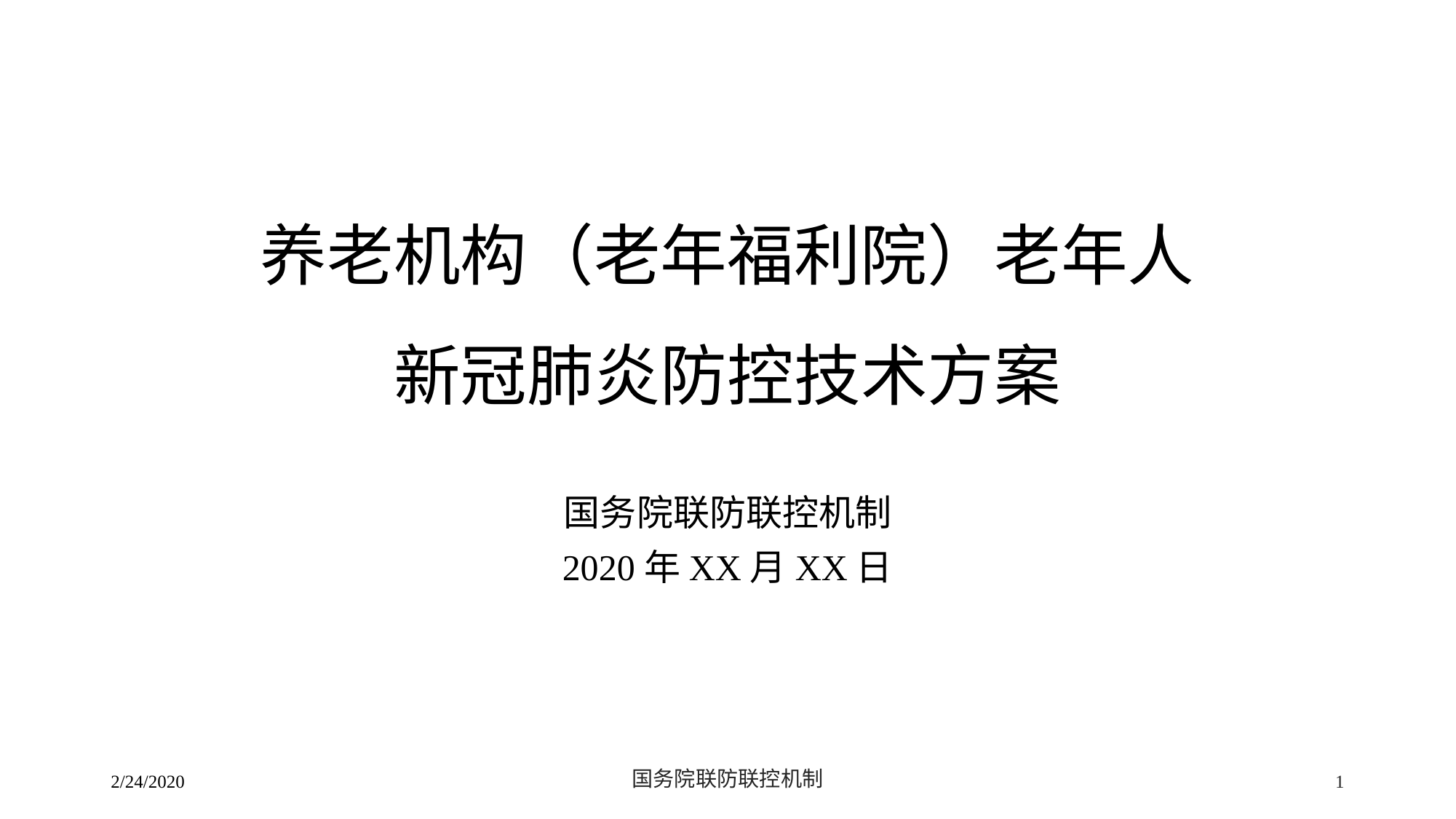

# 养老机构（老年福利院）老年人 新冠肺炎防控技术方案

国务院联防联控机制
2020年XX月XX日
2/24/2020
国务院联防联控机制
1